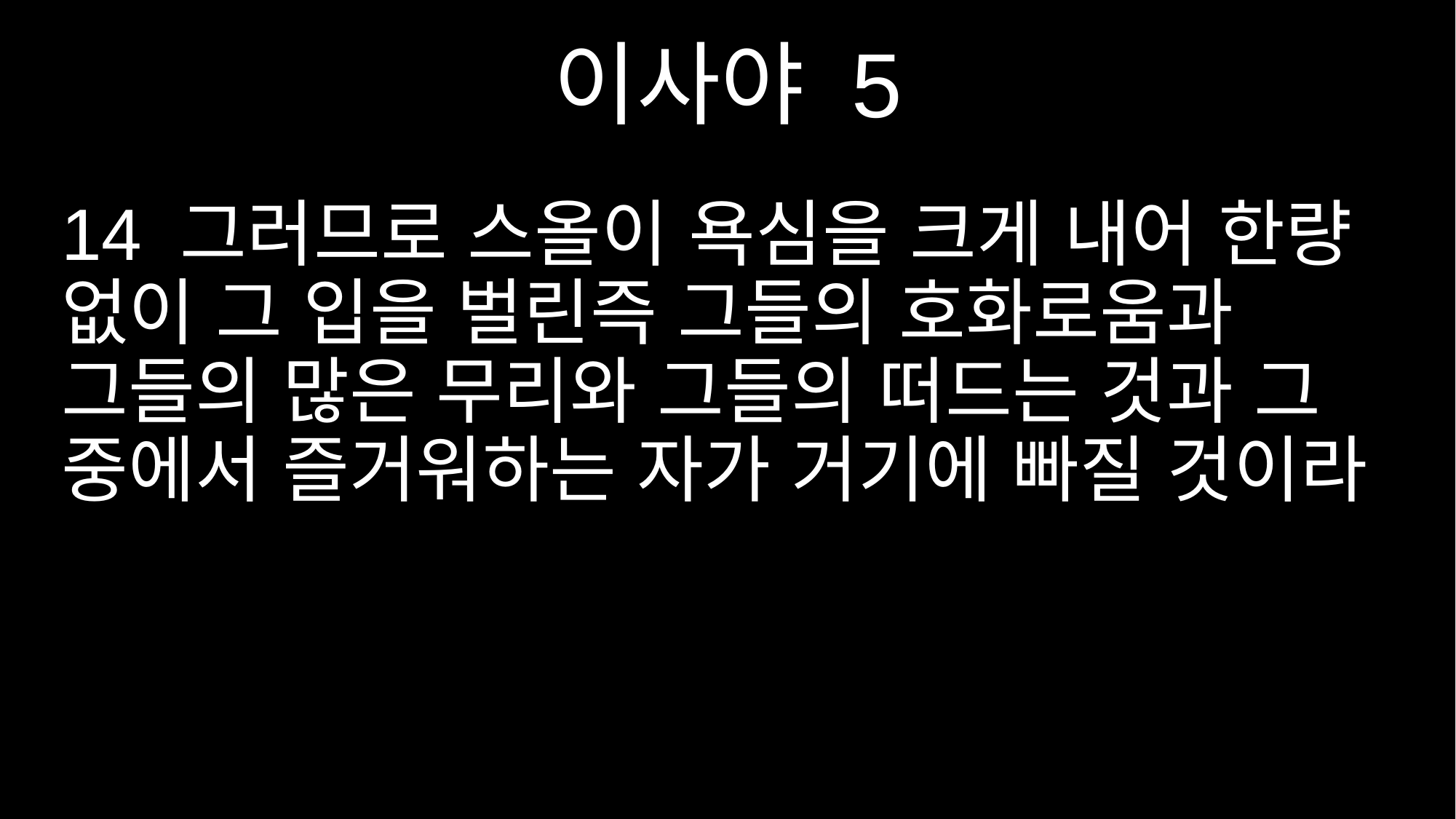

이사야 5
14 그러므로 스올이 욕심을 크게 내어 한량 없이 그 입을 벌린즉 그들의 호화로움과 그들의 많은 무리와 그들의 떠드는 것과 그 중에서 즐거워하는 자가 거기에 빠질 것이라